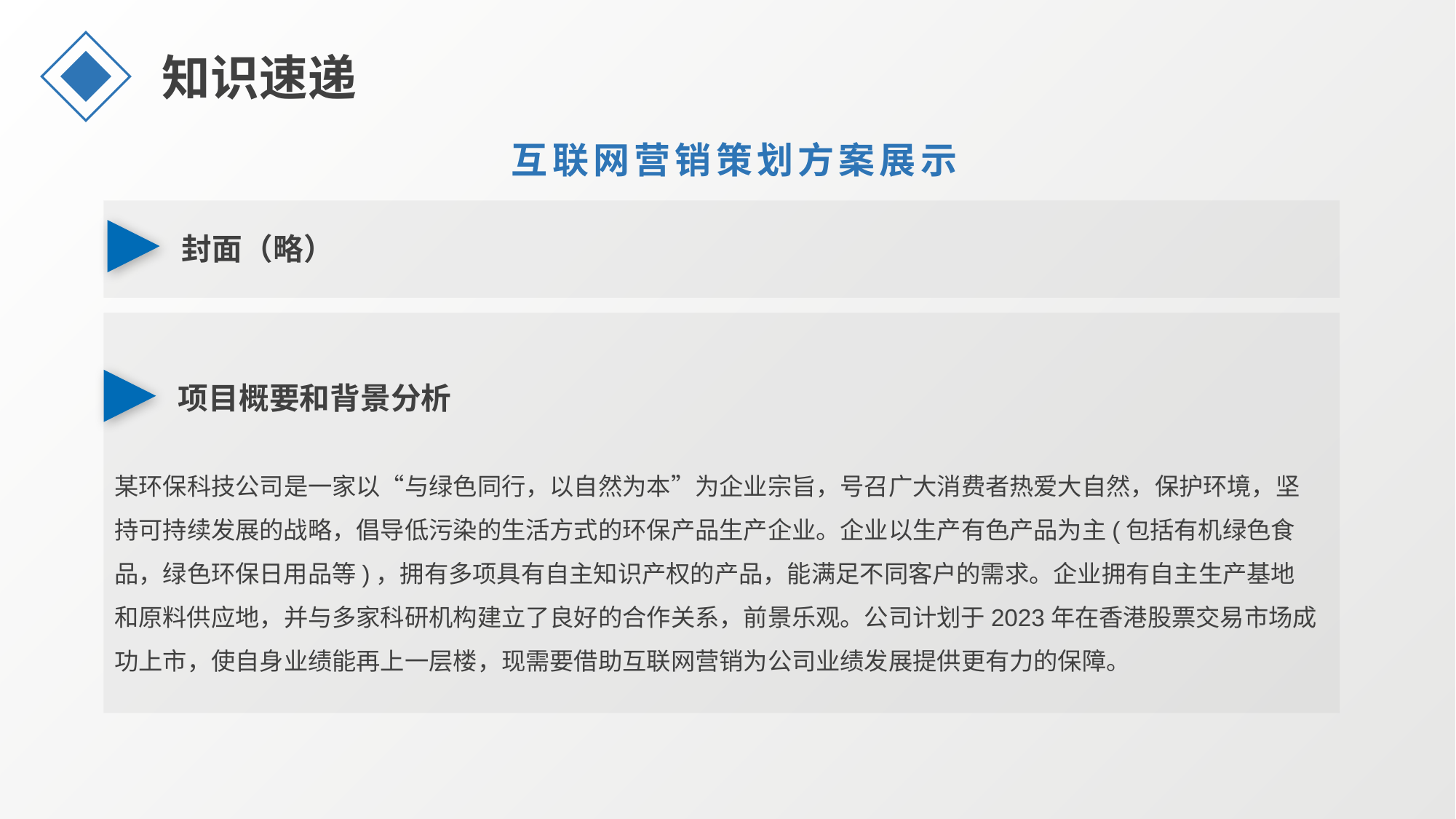

知识速递
互联网营销策划方案展示

封面（略）

项目概要和背景分析
某环保科技公司是一家以“与绿色同行，以自然为本”为企业宗旨，号召广大消费者热爱大自然，保护环境，坚持可持续发展的战略，倡导低污染的生活方式的环保产品生产企业。企业以生产有色产品为主(包括有机绿色食品，绿色环保日用品等)，拥有多项具有自主知识产权的产品，能满足不同客户的需求。企业拥有自主生产基地和原料供应地，并与多家科研机构建立了良好的合作关系，前景乐观。公司计划于2023年在香港股票交易市场成功上市，使自身业绩能再上一层楼，现需要借助互联网营销为公司业绩发展提供更有力的保障。